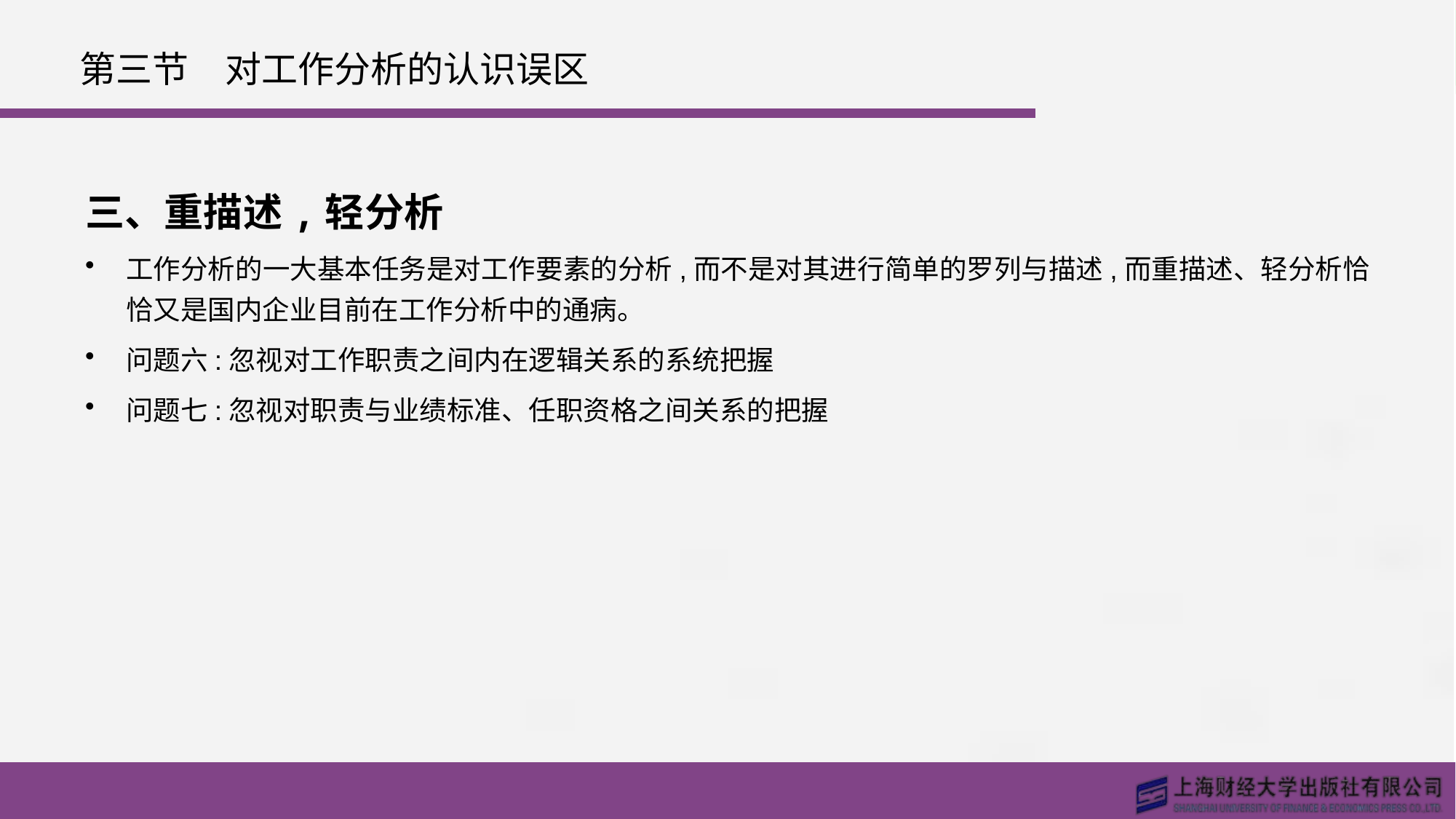

# 第三节　对工作分析的认识误区
三、重描述,轻分析
工作分析的一大基本任务是对工作要素的分析,而不是对其进行简单的罗列与描述,而重描述、轻分析恰恰又是国内企业目前在工作分析中的通病。
问题六:忽视对工作职责之间内在逻辑关系的系统把握
问题七:忽视对职责与业绩标准、任职资格之间关系的把握